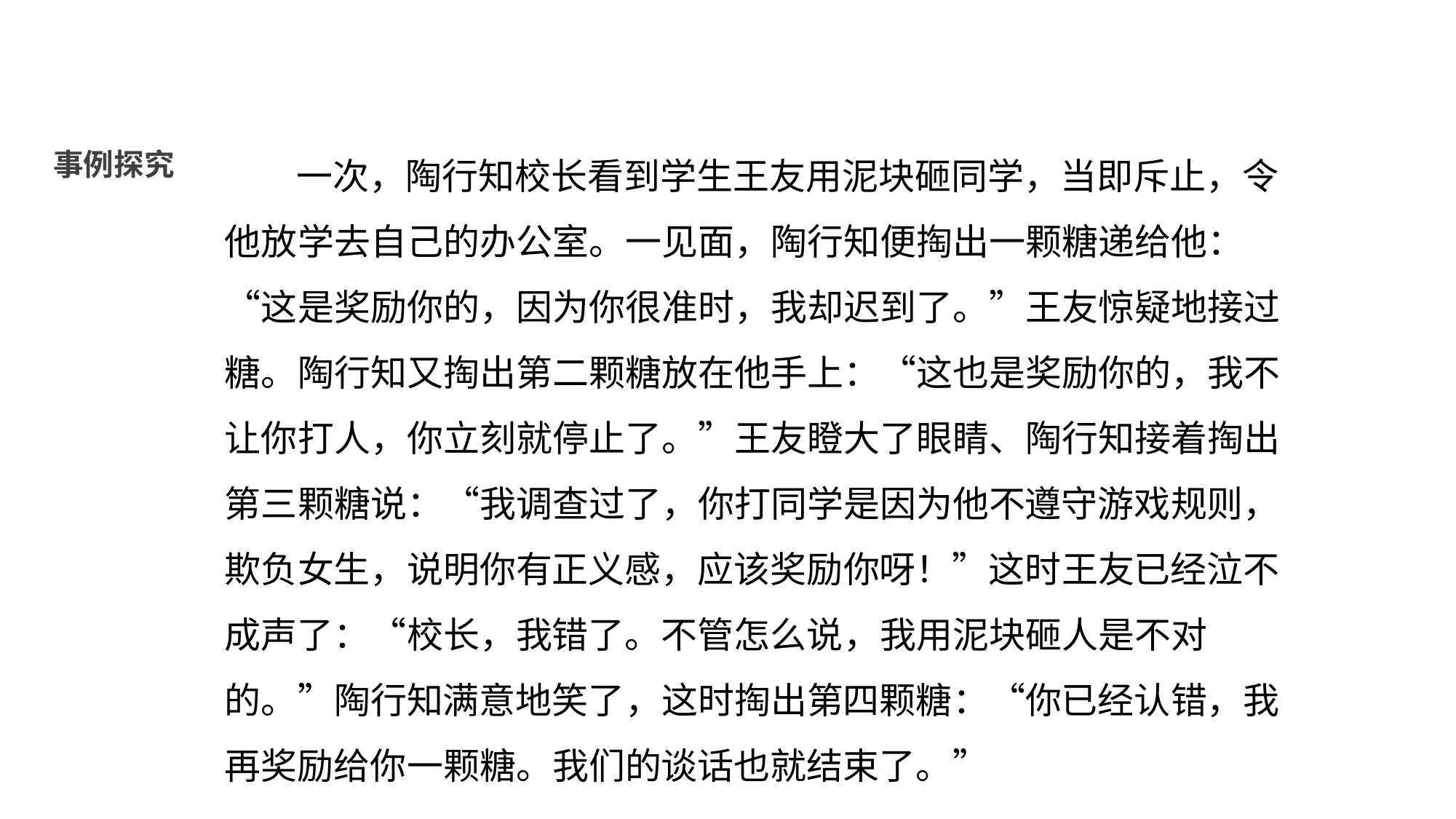

一次，陶行知校长看到学生王友用泥块砸同学，当即斥止，令他放学去自己的办公室。一见面，陶行知便掏出一颗糖递给他：  “这是奖励你的，因为你很准时，我却迟到了。”王友惊疑地接过糖。陶行知又掏出第二颗糖放在他手上：“这也是奖励你的，我不让你打人，你立刻就停止了。”王友瞪大了眼睛、陶行知接着掏出第三颗糖说：“我调查过了，你打同学是因为他不遵守游戏规则，欺负女生，说明你有正义感，应该奖励你呀！”这时王友已经泣不成声了：“校长，我错了。不管怎么说，我用泥块砸人是不对的。”陶行知满意地笑了，这时掏出第四颗糖：“你已经认错，我再奖励给你一颗糖。我们的谈话也就结束了。”
事例探究